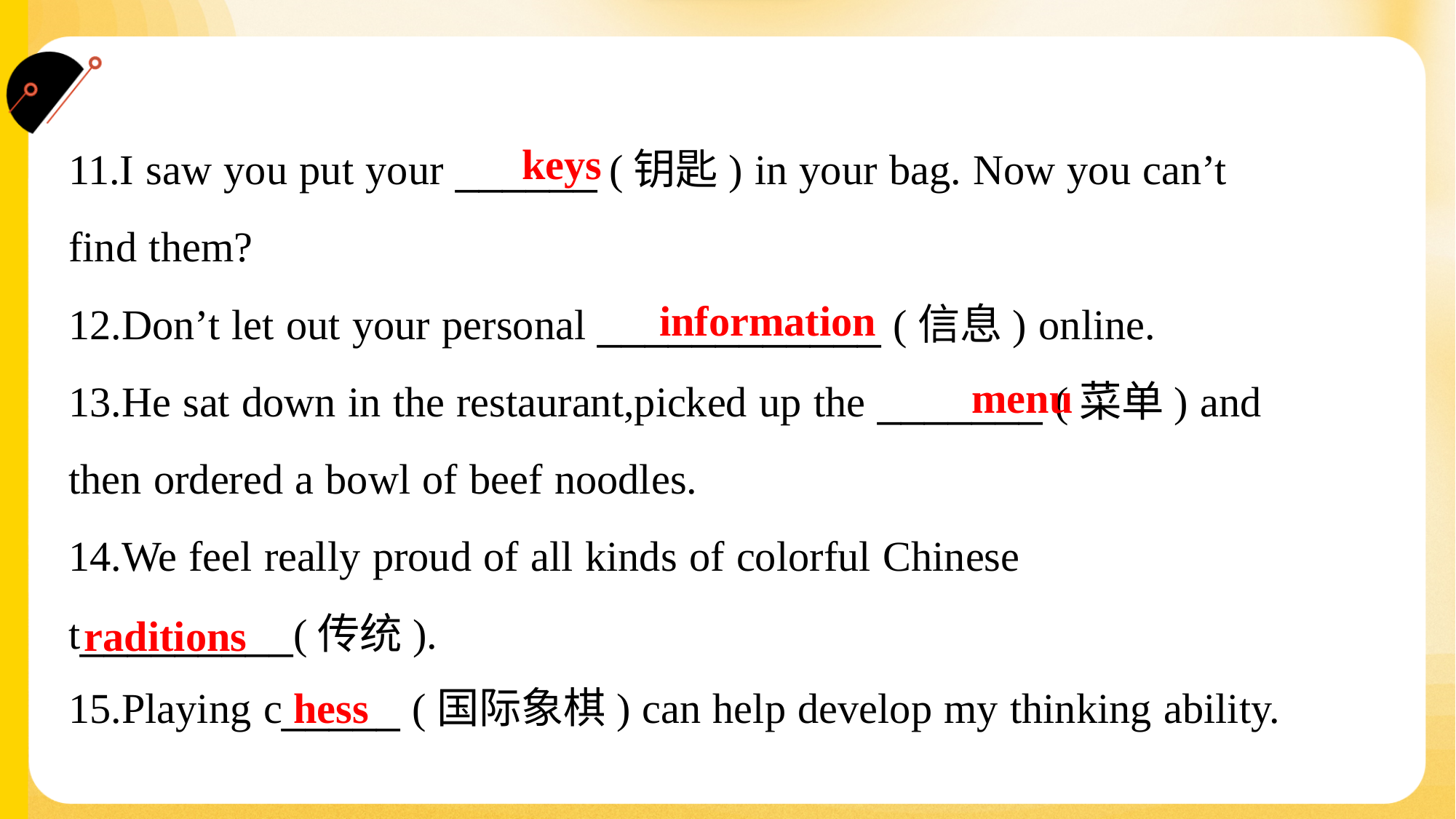

keys
11.I saw you put your ______ (钥匙) in your bag. Now you can’t
find them?
12.Don’t let out your personal ____________ (信息) online.
13.He sat down in the restaurant,picked up the _______ (菜单) and
then ordered a bowl of beef noodles.
14.We feel really proud of all kinds of colorful Chinese
t_________(传统).
15.Playing c_____ (国际象棋) can help develop my thinking ability.
information
menu
raditions
hess